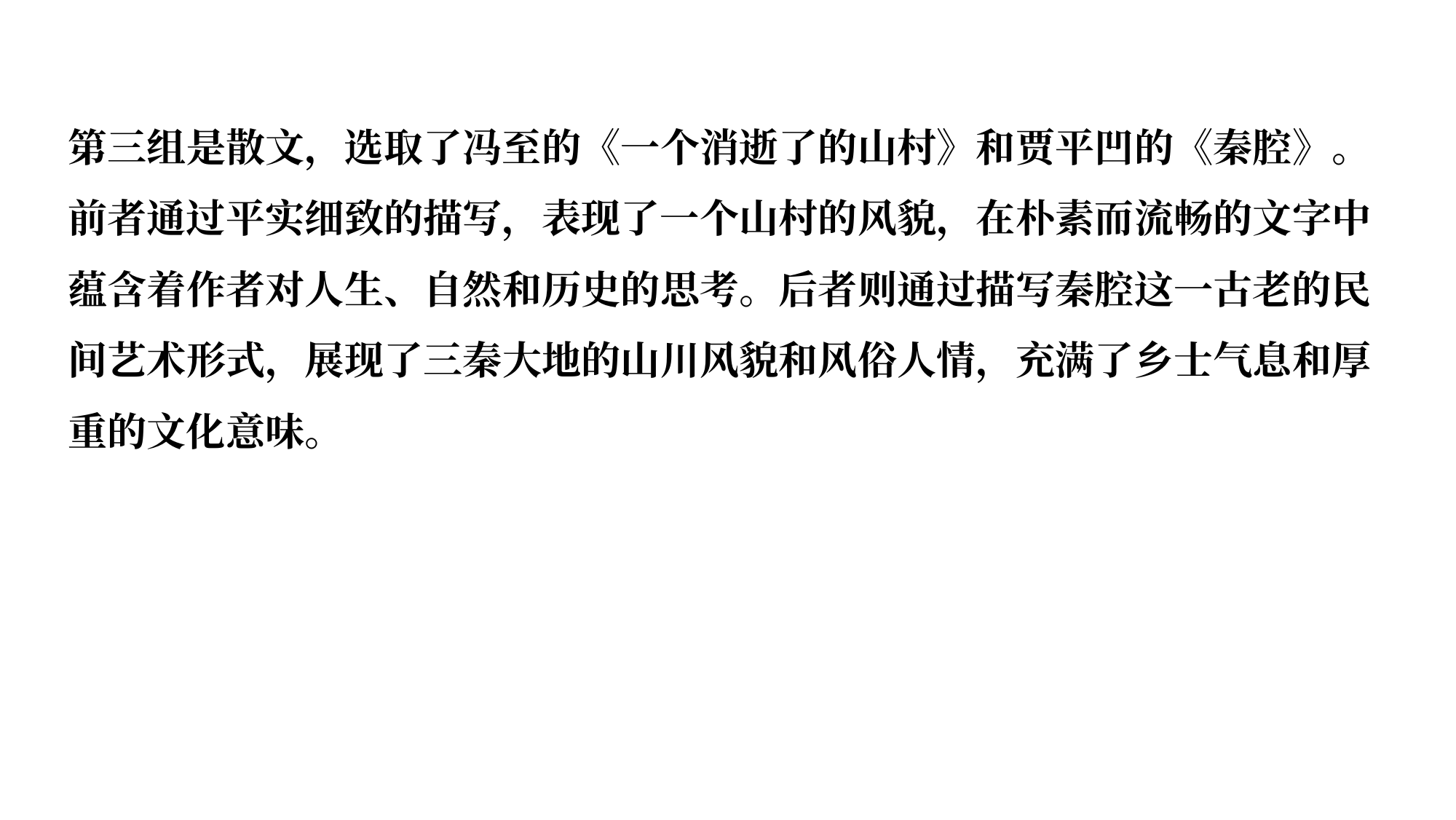

第三组是散文，选取了冯至的《一个消逝了的山村》和贾平凹的《秦腔》。前者通过平实细致的描写，表现了一个山村的风貌，在朴素而流畅的文字中蕴含着作者对人生、自然和历史的思考。后者则通过描写秦腔这一古老的民间艺术形式，展现了三秦大地的山川风貌和风俗人情，充满了乡士气息和厚重的文化意味。